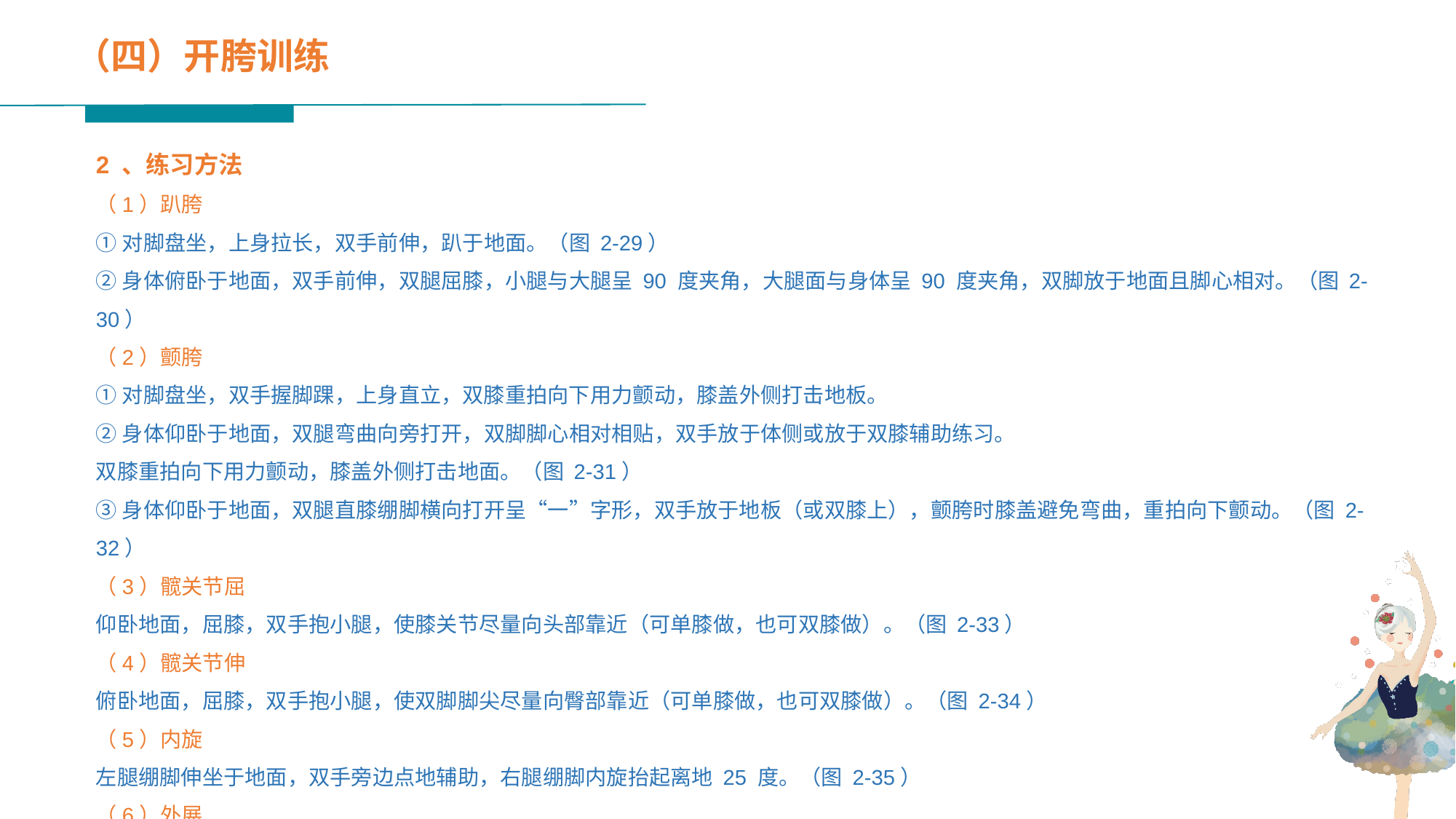

（四）开胯训练

2 、练习方法
（1）趴胯
①对脚盘坐，上身拉长，双手前伸，趴于地面。（图 2-29）
②身体俯卧于地面，双手前伸，双腿屈膝，小腿与大腿呈 90 度夹角，大腿面与身体呈 90 度夹角，双脚放于地面且脚心相对。（图 2-30）
（2）颤胯
①对脚盘坐，双手握脚踝，上身直立，双膝重拍向下用力颤动，膝盖外侧打击地板。
②身体仰卧于地面，双腿弯曲向旁打开，双脚脚心相对相贴，双手放于体侧或放于双膝辅助练习。
双膝重拍向下用力颤动，膝盖外侧打击地面。（图 2-31）
③身体仰卧于地面，双腿直膝绷脚横向打开呈“一”字形，双手放于地板（或双膝上），颤胯时膝盖避免弯曲，重拍向下颤动。（图 2-32）
（3）髋关节屈
仰卧地面，屈膝，双手抱小腿，使膝关节尽量向头部靠近（可单膝做，也可双膝做）。（图 2-33）
（4）髋关节伸
俯卧地面，屈膝，双手抱小腿，使双脚脚尖尽量向臀部靠近（可单膝做，也可双膝做）。（图 2-34）
（5）内旋
左腿绷脚伸坐于地面，双手旁边点地辅助，右腿绷脚内旋抬起离地 25 度。（图 2-35）
（6）外展
左腿绷脚伸坐于地面，双手旁边点地辅助，右腿绷脚外旋抬起离地 25 度。（图 2-36）